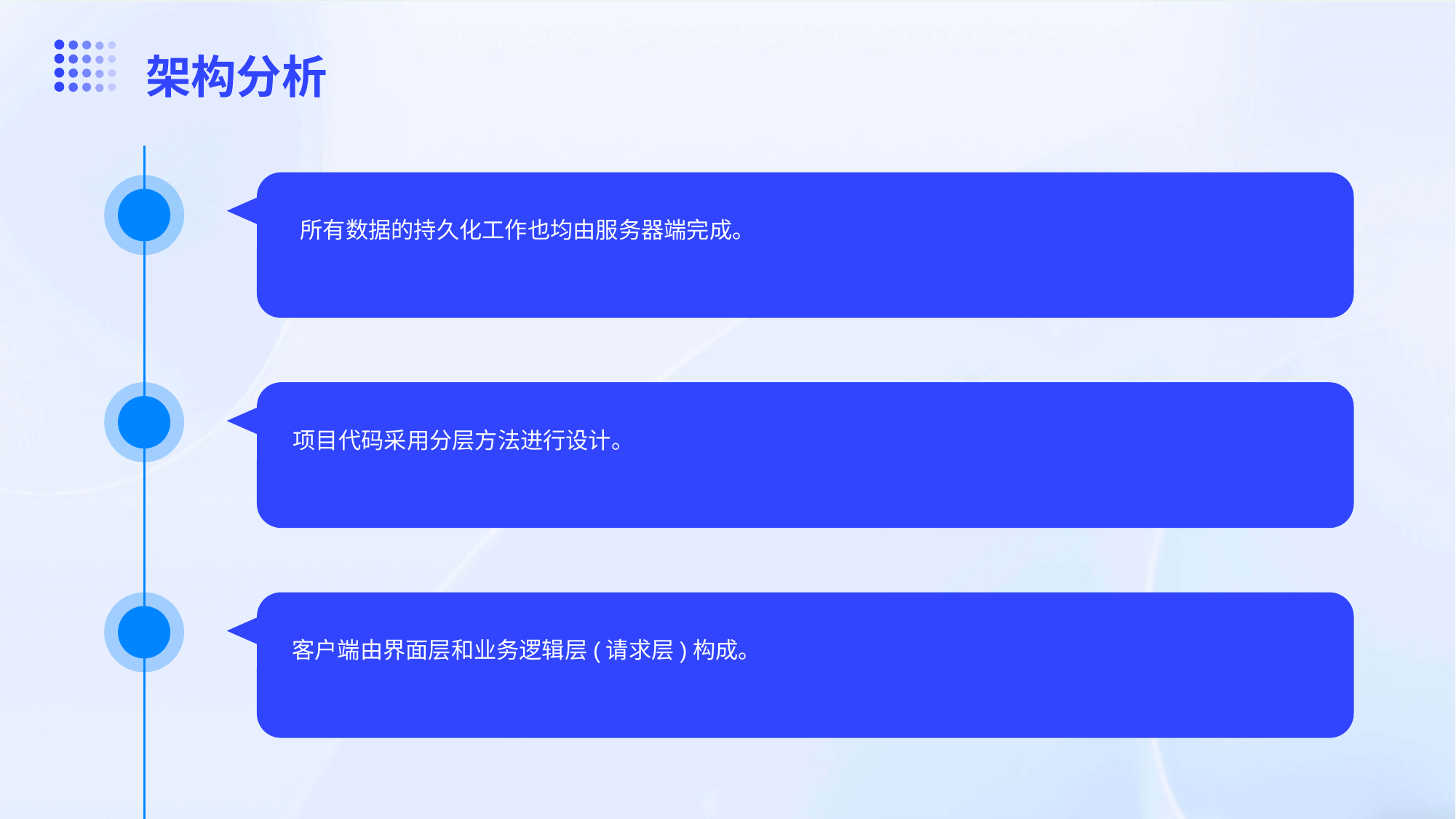

架构分析

所有数据的持久化工作也均由服务器端完成。

项目代码采用分层方法进行设计。

客户端由界面层和业务逻辑层(请求层)构成。